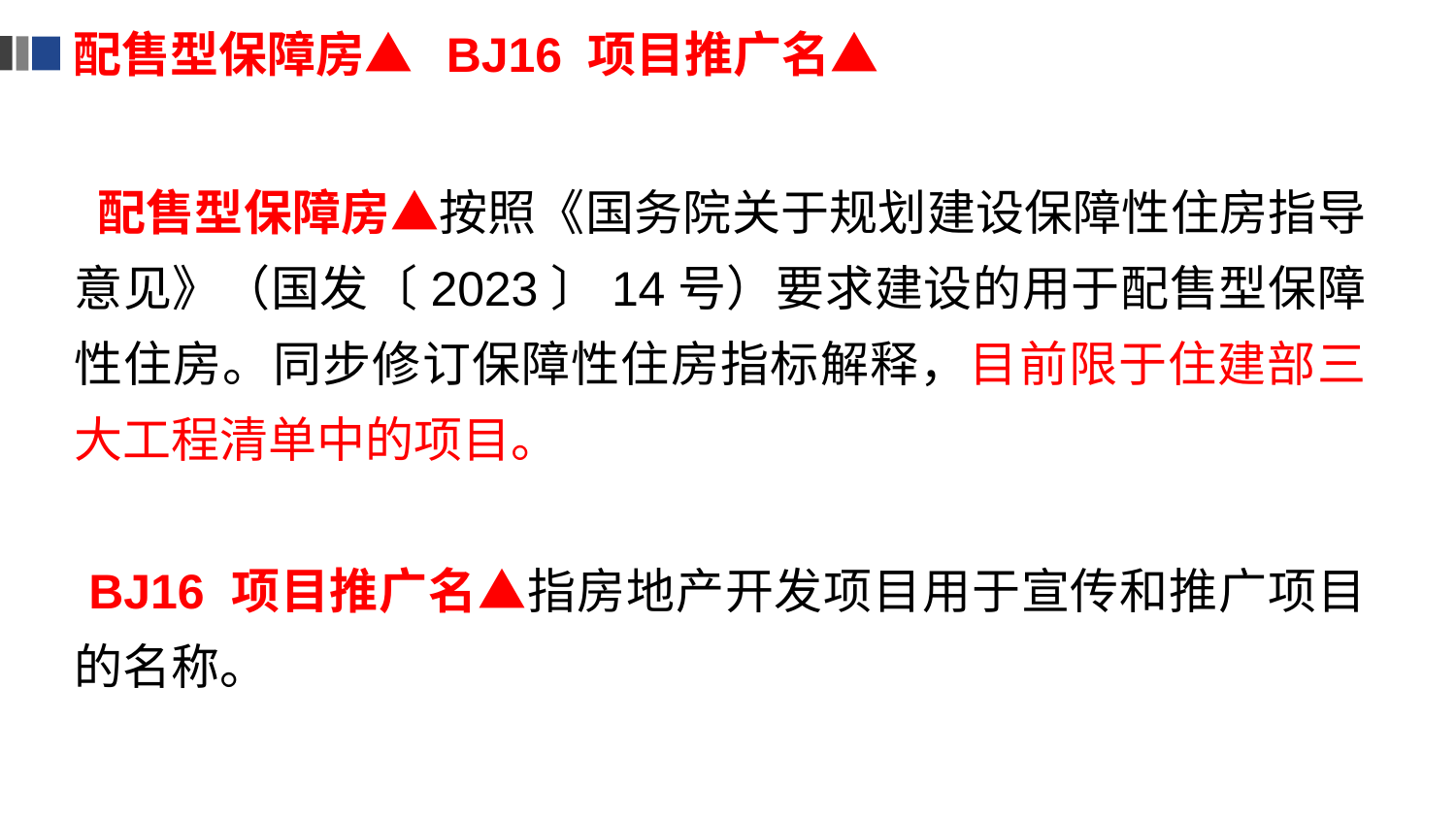

配售型保障房▲  BJ16 项目推广名▲

 配售型保障房▲按照《国务院关于规划建设保障性住房指导意见》（国发〔2023〕14号）要求建设的用于配售型保障性住房。同步修订保障性住房指标解释，目前限于住建部三大工程清单中的项目。

 BJ16 项目推广名▲指房地产开发项目用于宣传和推广项目的名称。